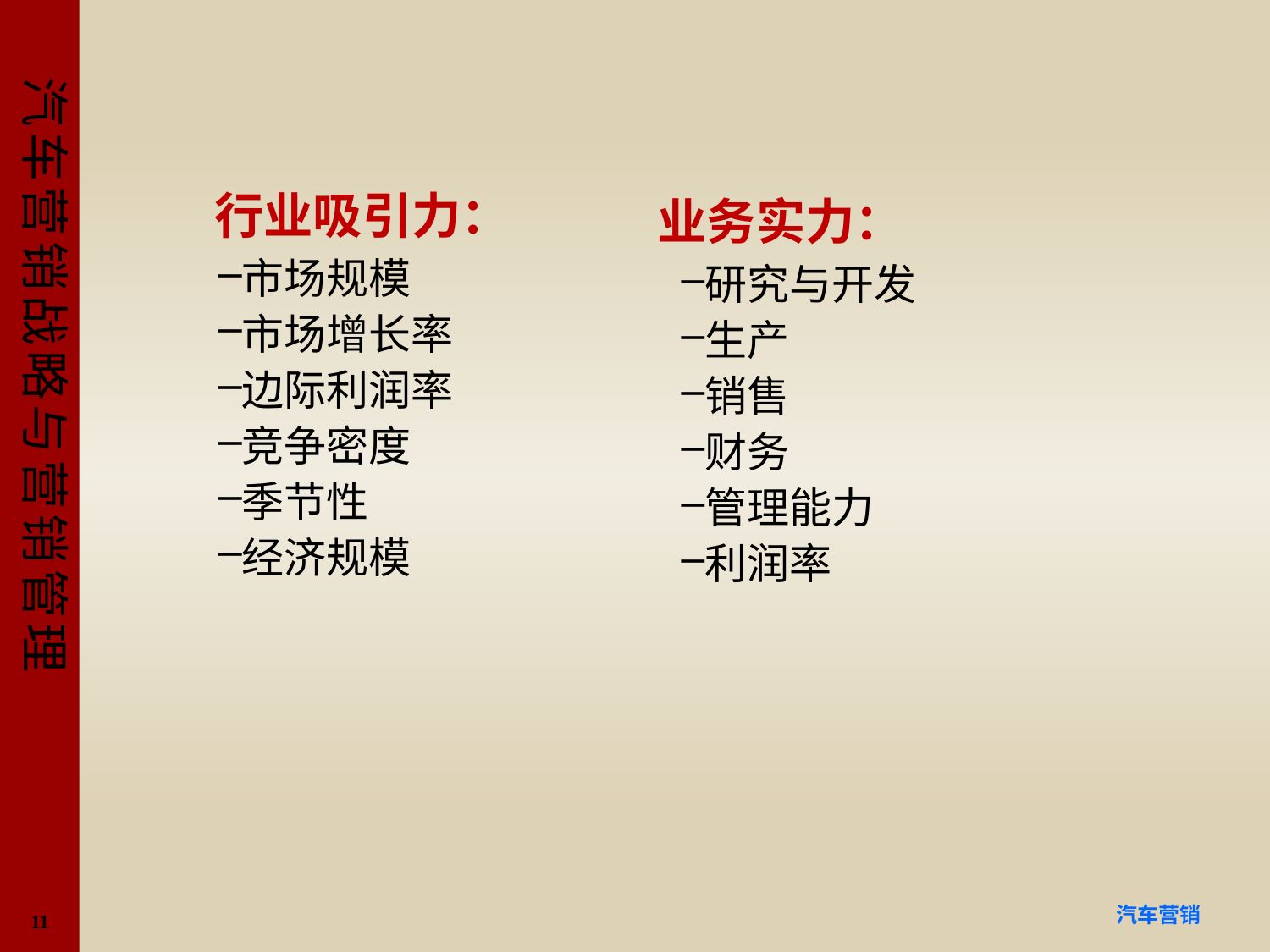

#
 行业吸引力：
市场规模
市场增长率
边际利润率
竞争密度
季节性
经济规模
业务实力：
研究与开发
生产
销售
财务
管理能力
利润率
11